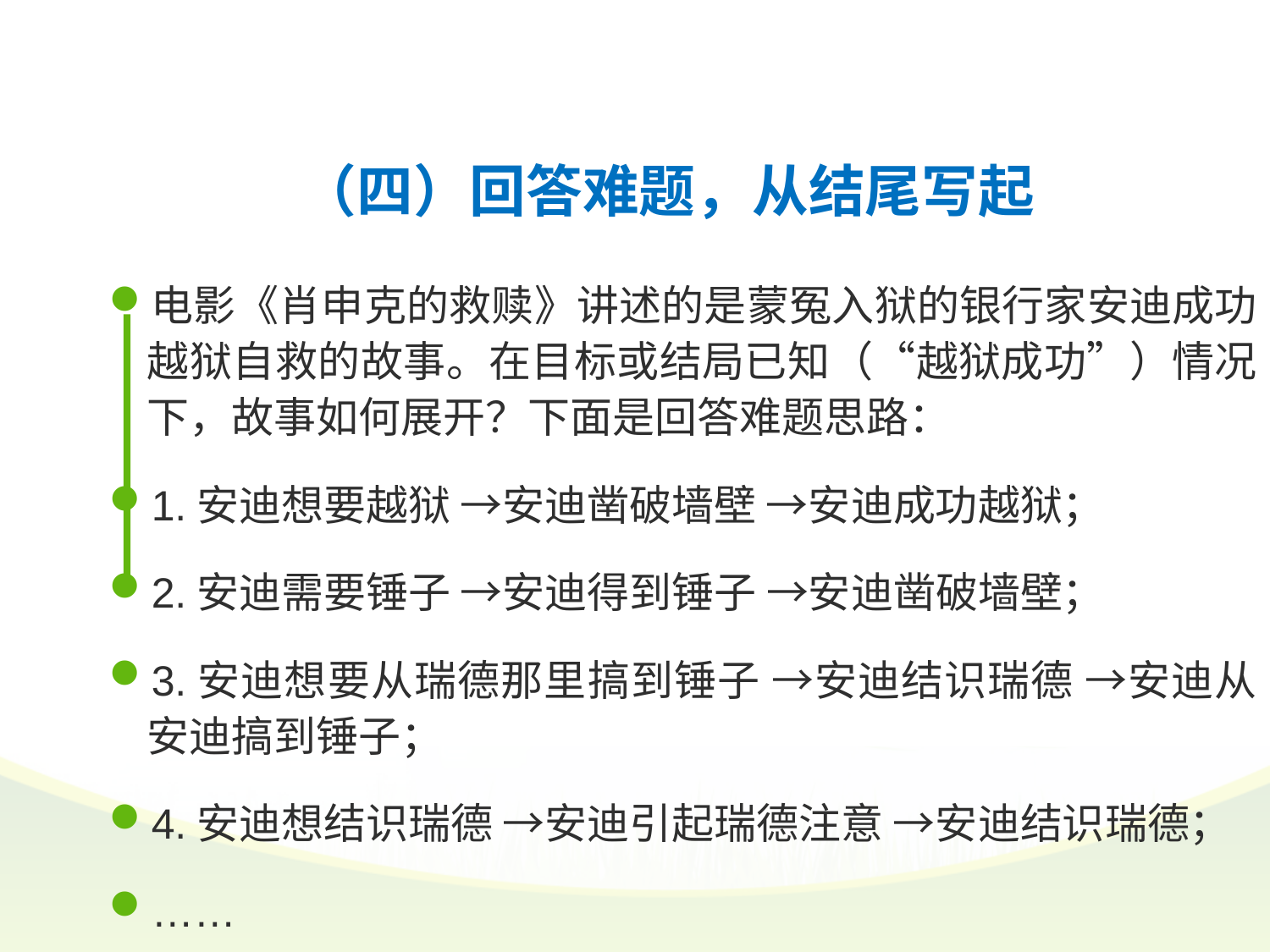

（四）回答难题，从结尾写起
电影《肖申克的救赎》讲述的是蒙冤入狱的银行家安迪成功越狱自救的故事。在目标或结局已知（“越狱成功”）情况下，故事如何展开？下面是回答难题思路：
1.安迪想要越狱 →安迪凿破墙壁 →安迪成功越狱；
2.安迪需要锤子 →安迪得到锤子 →安迪凿破墙壁；
3.安迪想要从瑞德那里搞到锤子 →安迪结识瑞德 →安迪从安迪搞到锤子；
4.安迪想结识瑞德 →安迪引起瑞德注意 →安迪结识瑞德；
……